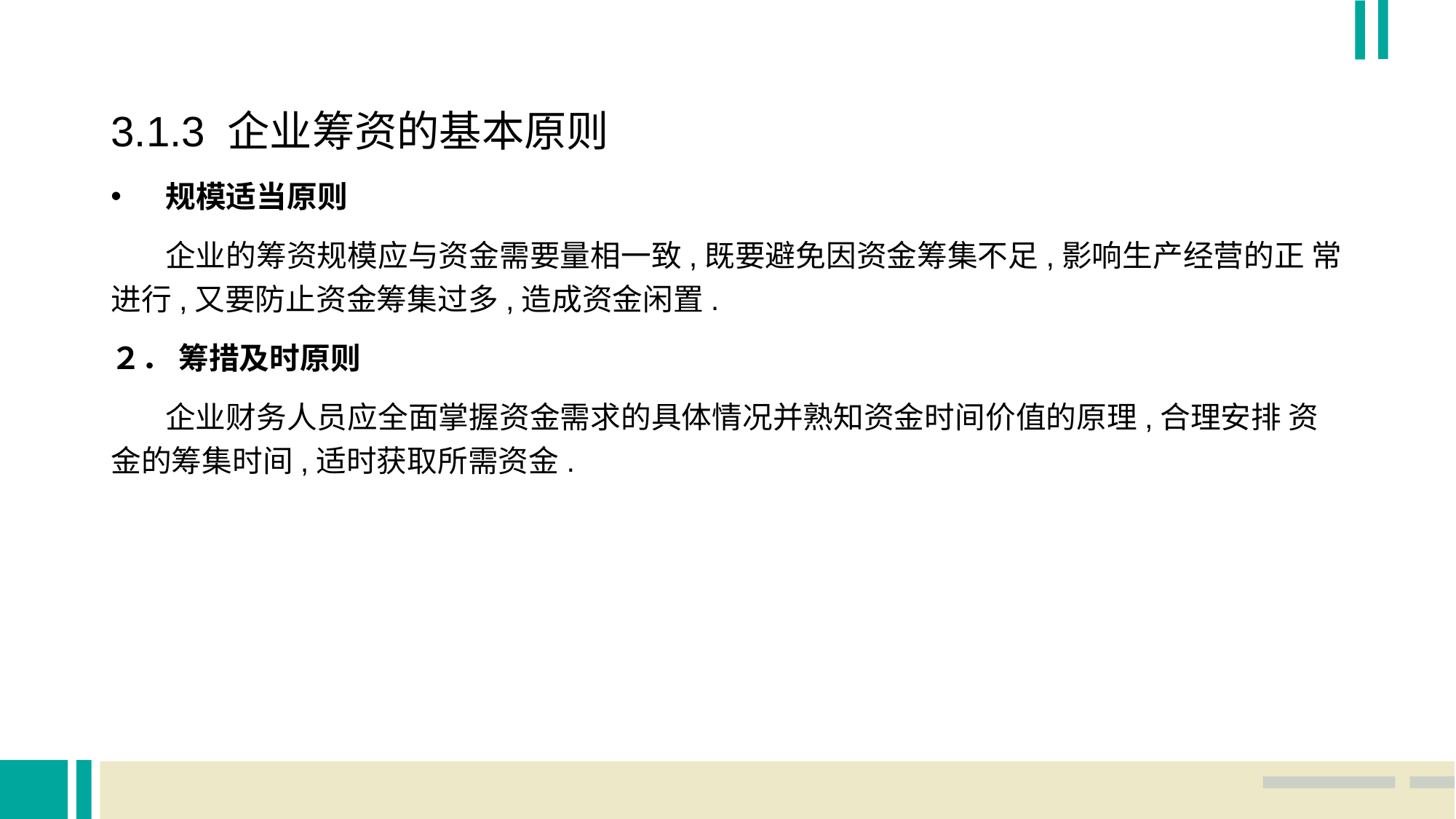

3.1.3 企业筹资的基本原则
规模适当原则
       企业的筹资规模应与资金需要量相一致,既要避免因资金筹集不足,影响生产经营的正 常进行,又要防止资金筹集过多,造成资金闲置.
２． 筹措及时原则
       企业财务人员应全面掌握资金需求的具体情况并熟知资金时间价值的原理,合理安排 资金的筹集时间,适时获取所需资金.